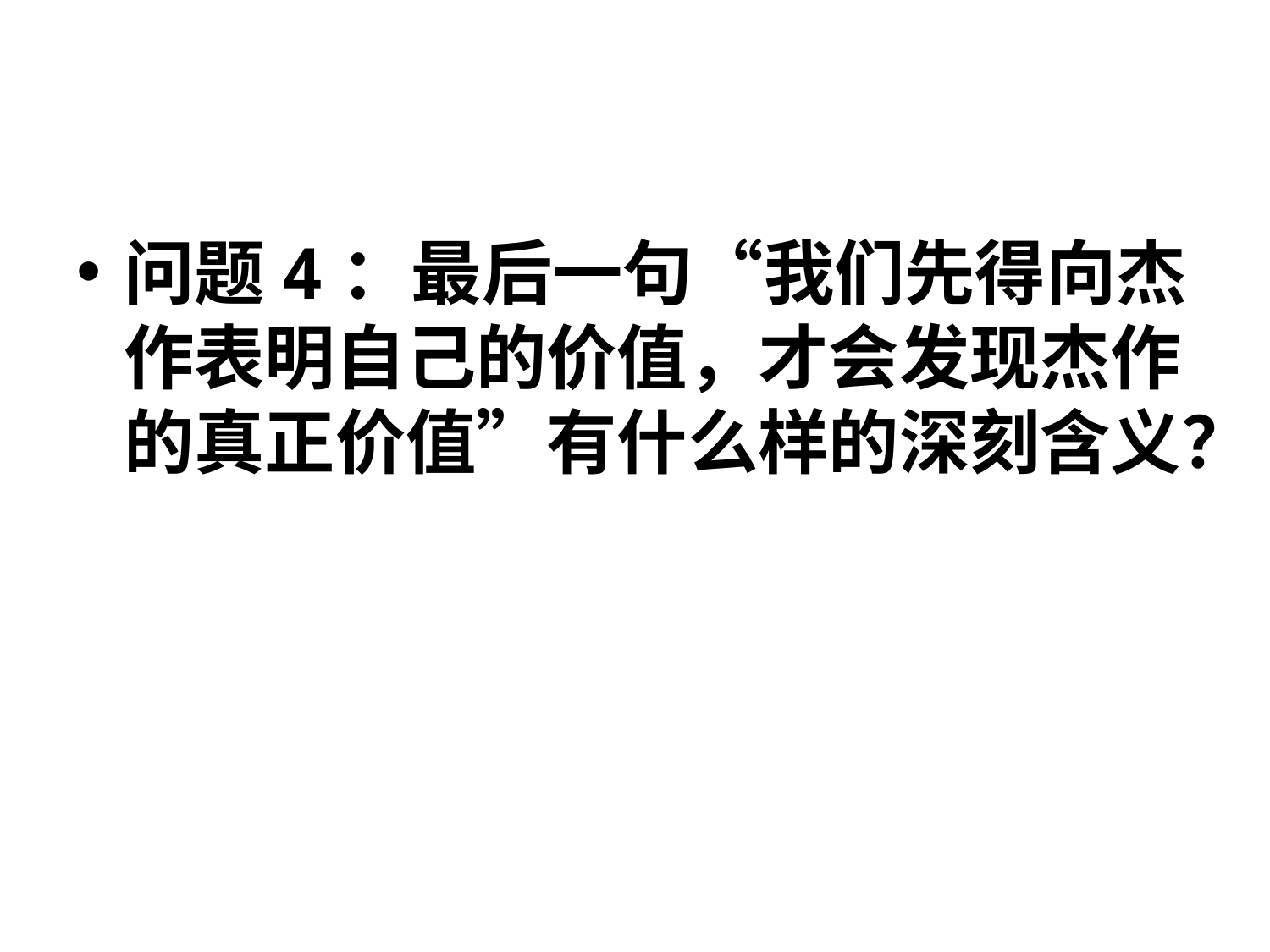

问题4：最后一句“我们先得向杰作表明自己的价值，才会发现杰作的真正价值”有什么样的深刻含义？